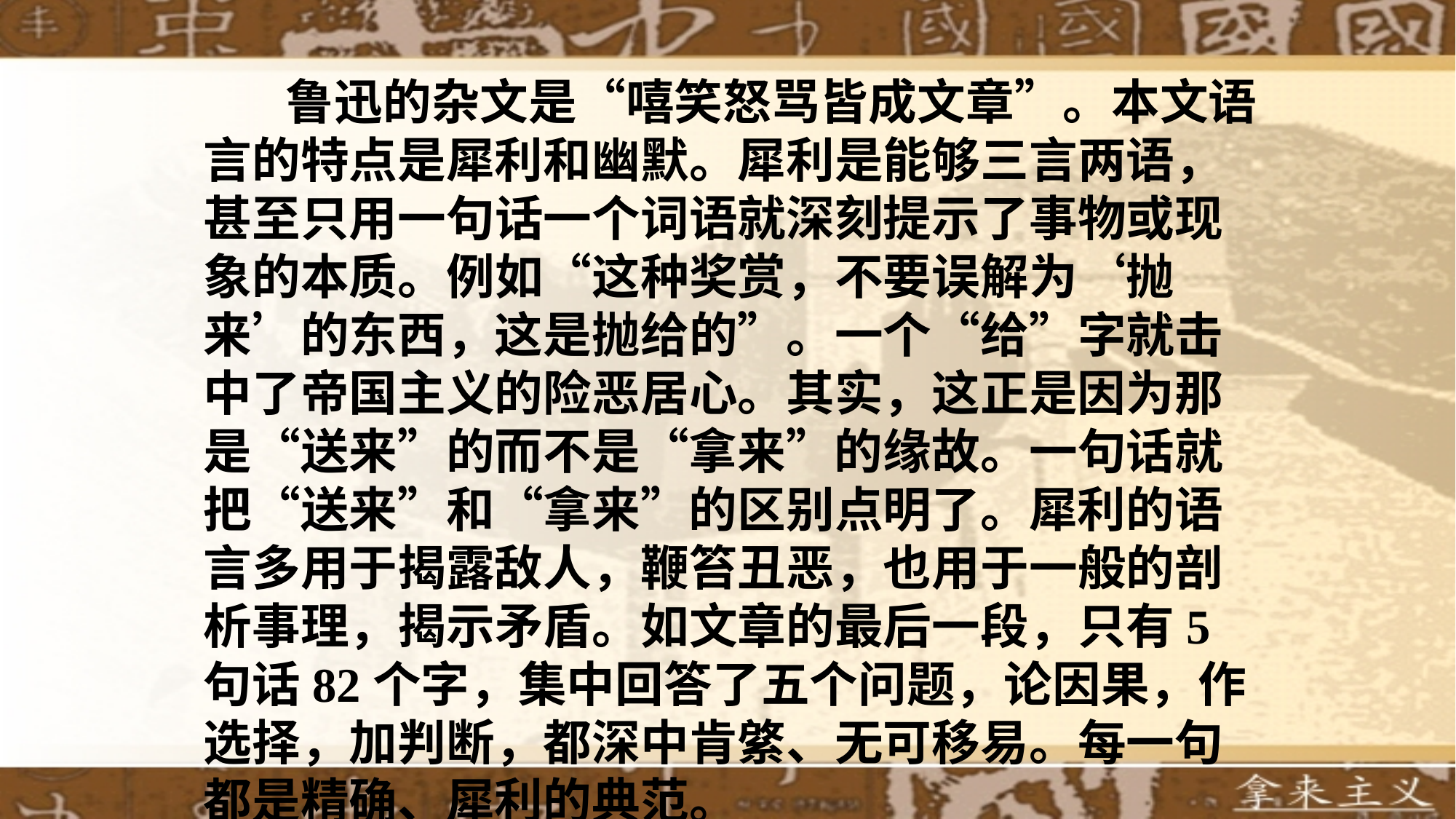

鲁迅的杂文是“嘻笑怒骂皆成文章”。本文语言的特点是犀利和幽默。犀利是能够三言两语，甚至只用一句话一个词语就深刻提示了事物或现象的本质。例如“这种奖赏，不要误解为‘抛来’的东西，这是抛给的”。一个“给”字就击中了帝国主义的险恶居心。其实，这正是因为那是“送来”的而不是“拿来”的缘故。一句话就把“送来”和“拿来”的区别点明了。犀利的语言多用于揭露敌人，鞭笞丑恶，也用于一般的剖析事理，揭示矛盾。如文章的最后一段，只有5句话82个字，集中回答了五个问题，论因果，作选择，加判断，都深中肯綮、无可移易。每一句都是精确、犀利的典范。